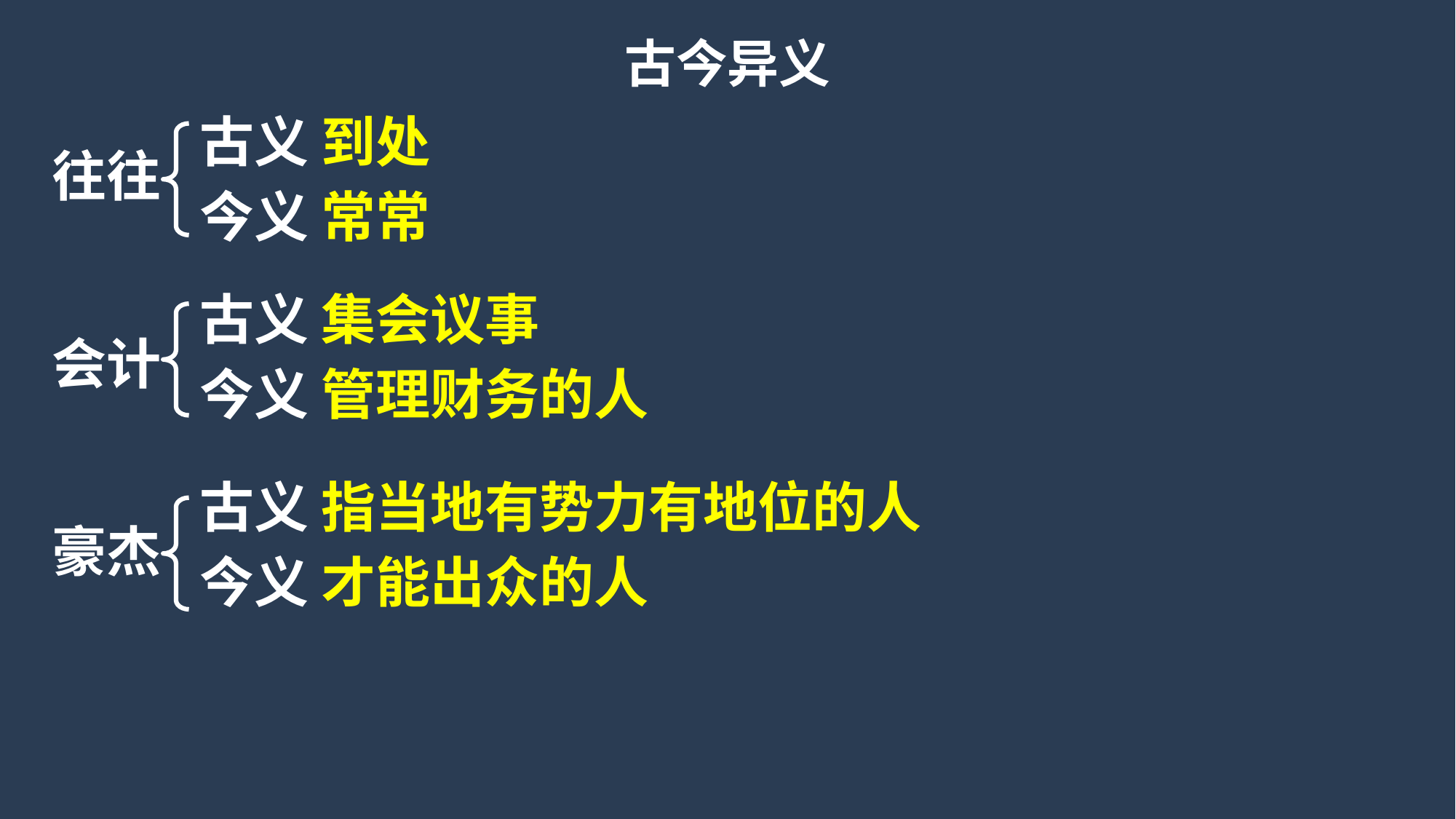

古今异义
古义 到处
今义 常常
往往

会计

豪杰

古义 集会议事
今义 管理财务的人

古义 指当地有势力有地位的人
今义 才能出众的人